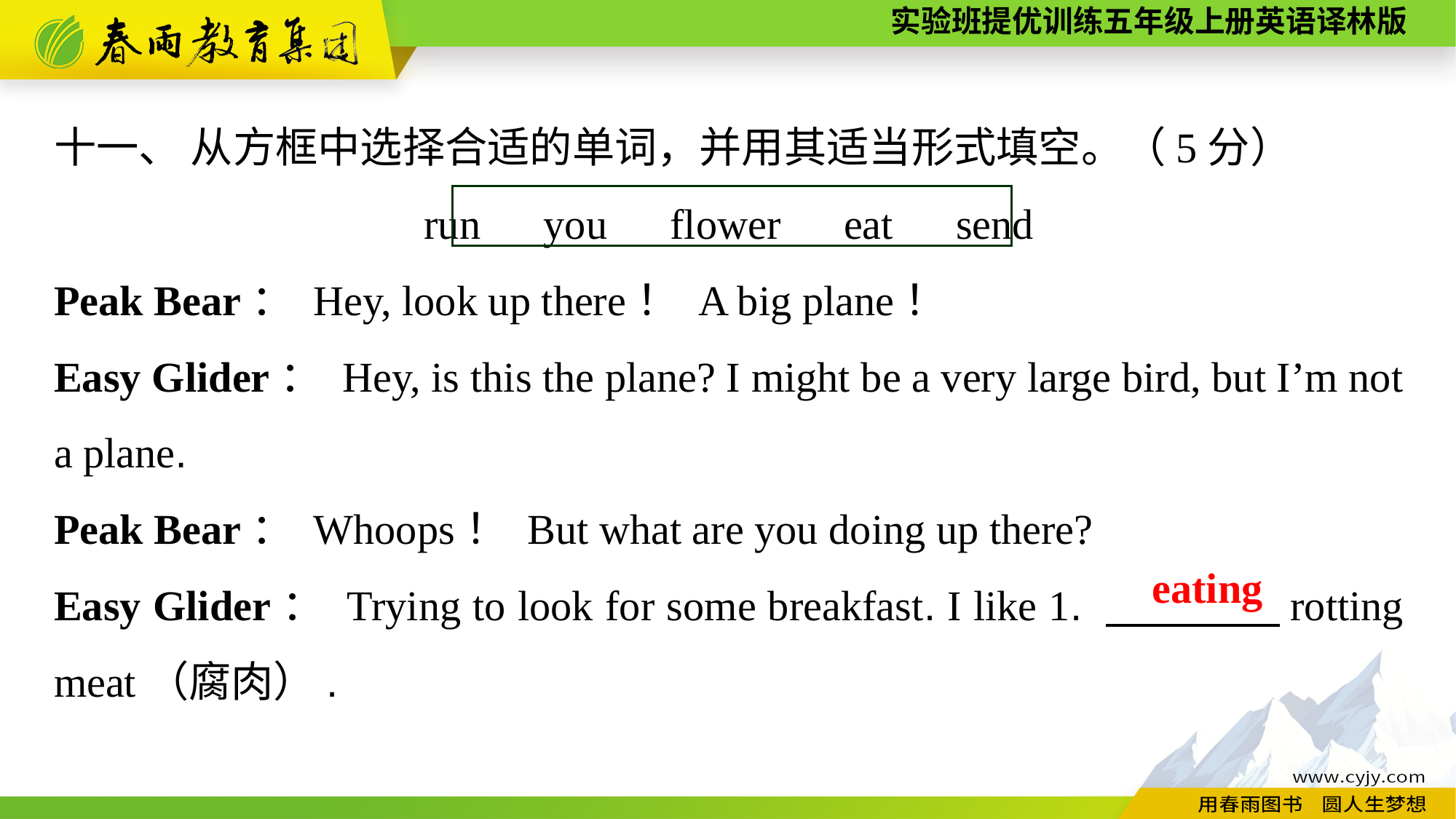

十一、 从方框中选择合适的单词，并用其适当形式填空。（5分）
run　you　flower　eat　send
Peak Bear： Hey, look up there！ A big plane！
Easy Glider： Hey, is this the plane? I might be a very large bird, but I’m not a plane.
Peak Bear： Whoops！ But what are you doing up there?
Easy Glider： Trying to look for some breakfast. I like 1. 　　　　rotting meat（腐肉）.

eating